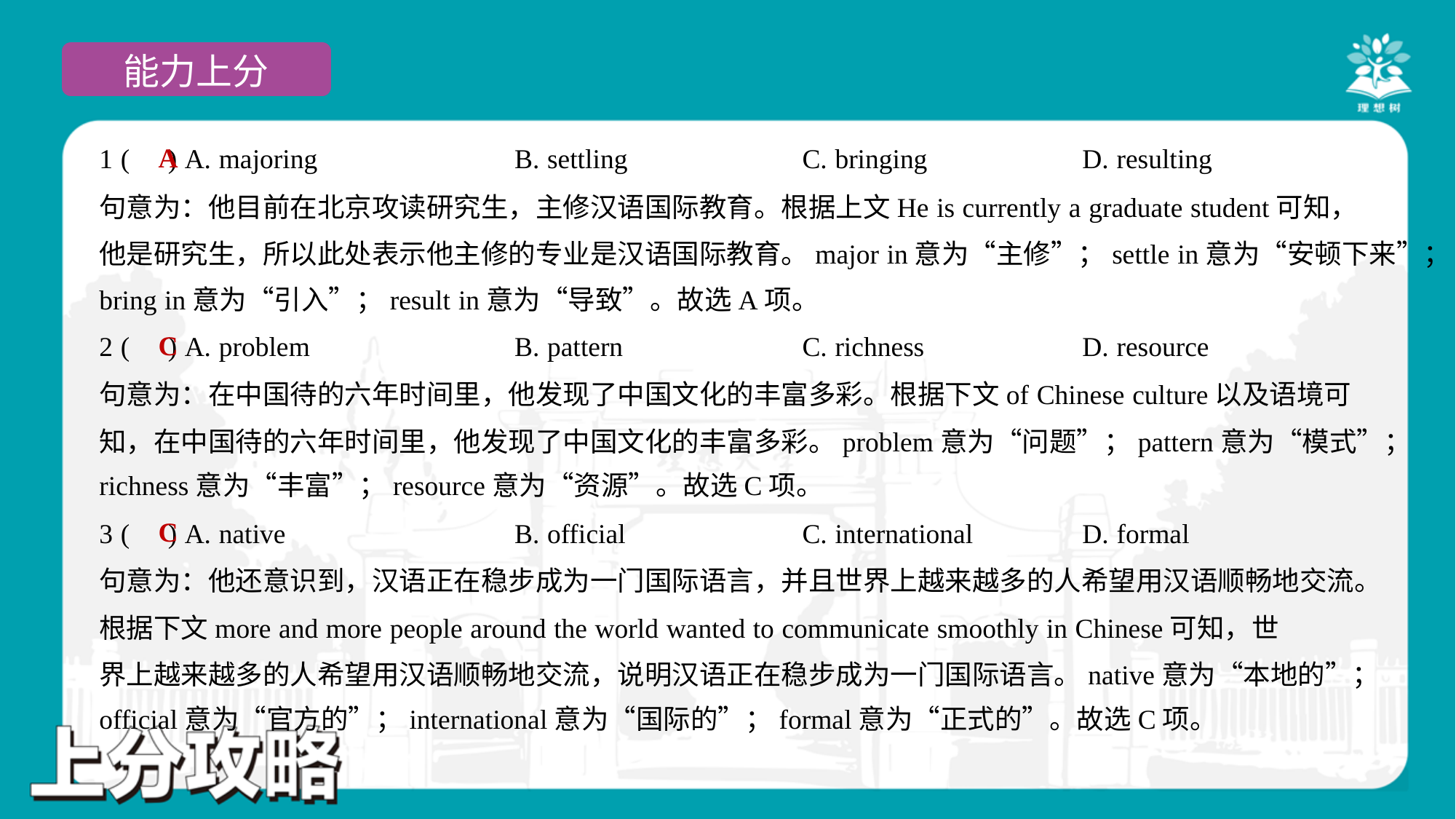

A
1 (     ) A. majoring	B. settling	C. bringing	D. resulting
句意为：他目前在北京攻读研究生，主修汉语国际教育。根据上文He is currently a graduate student可知，
他是研究生，所以此处表示他主修的专业是汉语国际教育。major in意为“主修”；settle in意为“安顿下来”；
bring in意为“引入”；result in意为“导致”。故选A项。
C
2 (     ) A. problem	B. pattern	C. richness	D. resource
句意为：在中国待的六年时间里，他发现了中国文化的丰富多彩。根据下文of Chinese culture以及语境可
知，在中国待的六年时间里，他发现了中国文化的丰富多彩。problem意为“问题”；pattern意为“模式”；
richness意为“丰富”；resource意为“资源”。故选C项。
C
3 (     ) A. native	B. official	C. international	D. formal
句意为：他还意识到，汉语正在稳步成为一门国际语言，并且世界上越来越多的人希望用汉语顺畅地交流。
根据下文more and more people around the world wanted to communicate smoothly in Chinese可知，世
界上越来越多的人希望用汉语顺畅地交流，说明汉语正在稳步成为一门国际语言。native意为“本地的”；
official意为“官方的”；international意为“国际的”；formal意为“正式的”。故选C项。